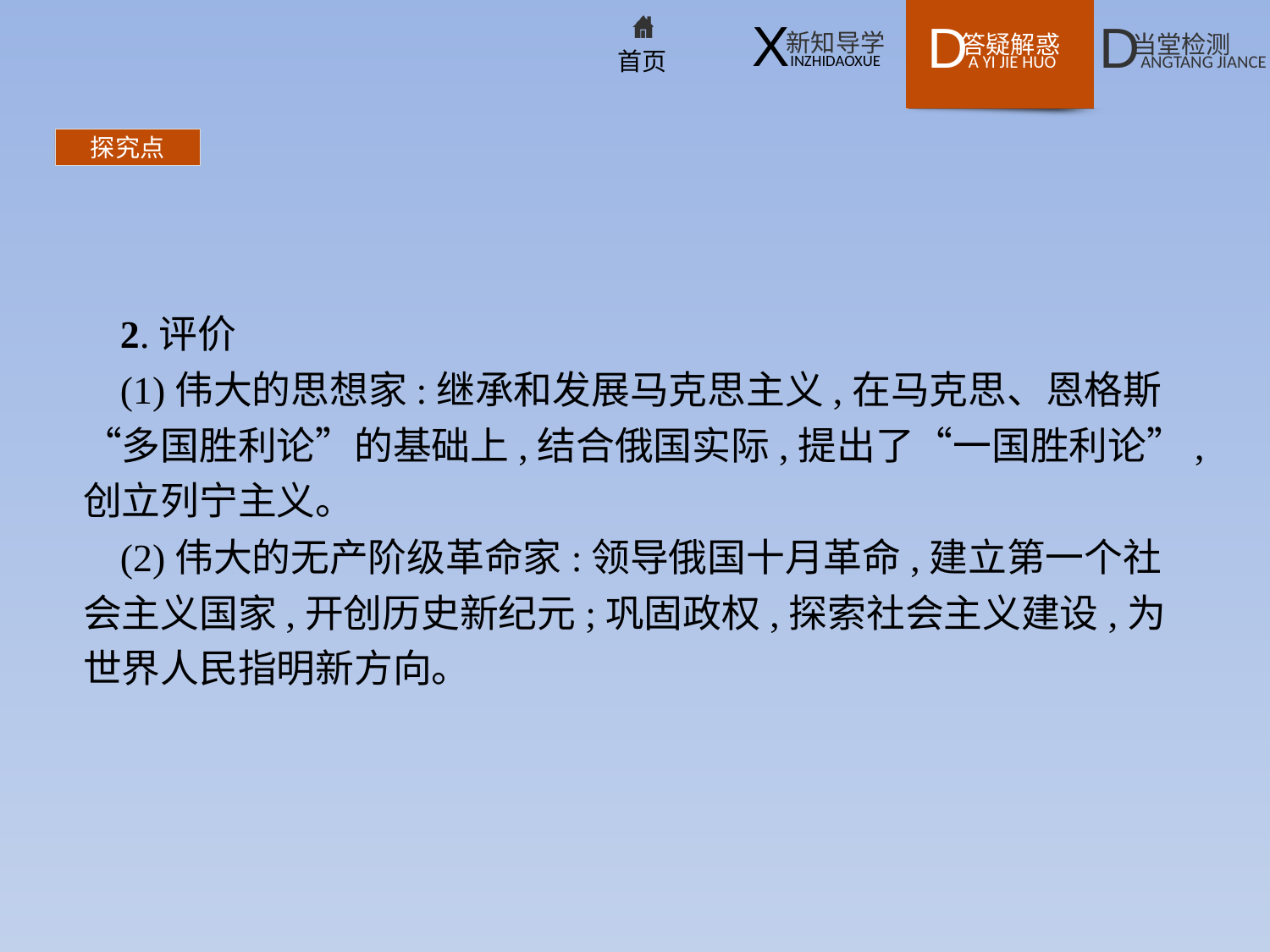

探究点
2.评价
(1)伟大的思想家:继承和发展马克思主义,在马克思、恩格斯“多国胜利论”的基础上,结合俄国实际,提出了“一国胜利论”,创立列宁主义。
(2)伟大的无产阶级革命家:领导俄国十月革命,建立第一个社会主义国家,开创历史新纪元;巩固政权,探索社会主义建设,为世界人民指明新方向。